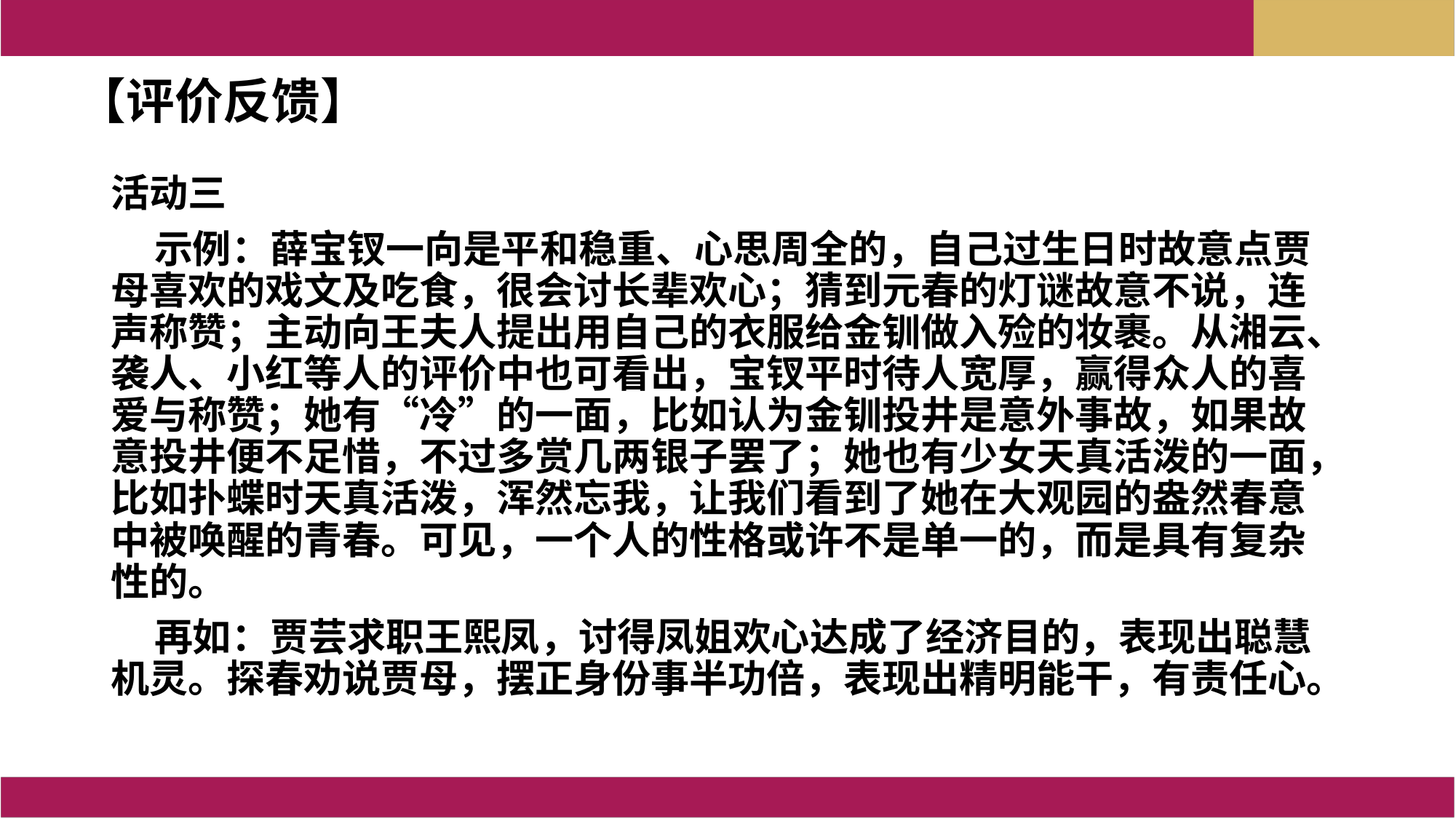

【评价反馈】
活动三
    示例：薛宝钗一向是平和稳重、心思周全的，自己过生日时故意点贾母喜欢的戏文及吃食，很会讨长辈欢心；猜到元春的灯谜故意不说，连声称赞；主动向王夫人提出用自己的衣服给金钏做入殓的妆裹。从湘云、袭人、小红等人的评价中也可看出，宝钗平时待人宽厚，赢得众人的喜爱与称赞；她有“冷”的一面，比如认为金钏投井是意外事故，如果故意投井便不足惜，不过多赏几两银子罢了；她也有少女天真活泼的一面，比如扑蝶时天真活泼，浑然忘我，让我们看到了她在大观园的盎然春意中被唤醒的青春。可见，一个人的性格或许不是单一的，而是具有复杂性的。
    再如：贾芸求职王熙凤，讨得凤姐欢心达成了经济目的，表现出聪慧机灵。探春劝说贾母，摆正身份事半功倍，表现出精明能干，有责任心。